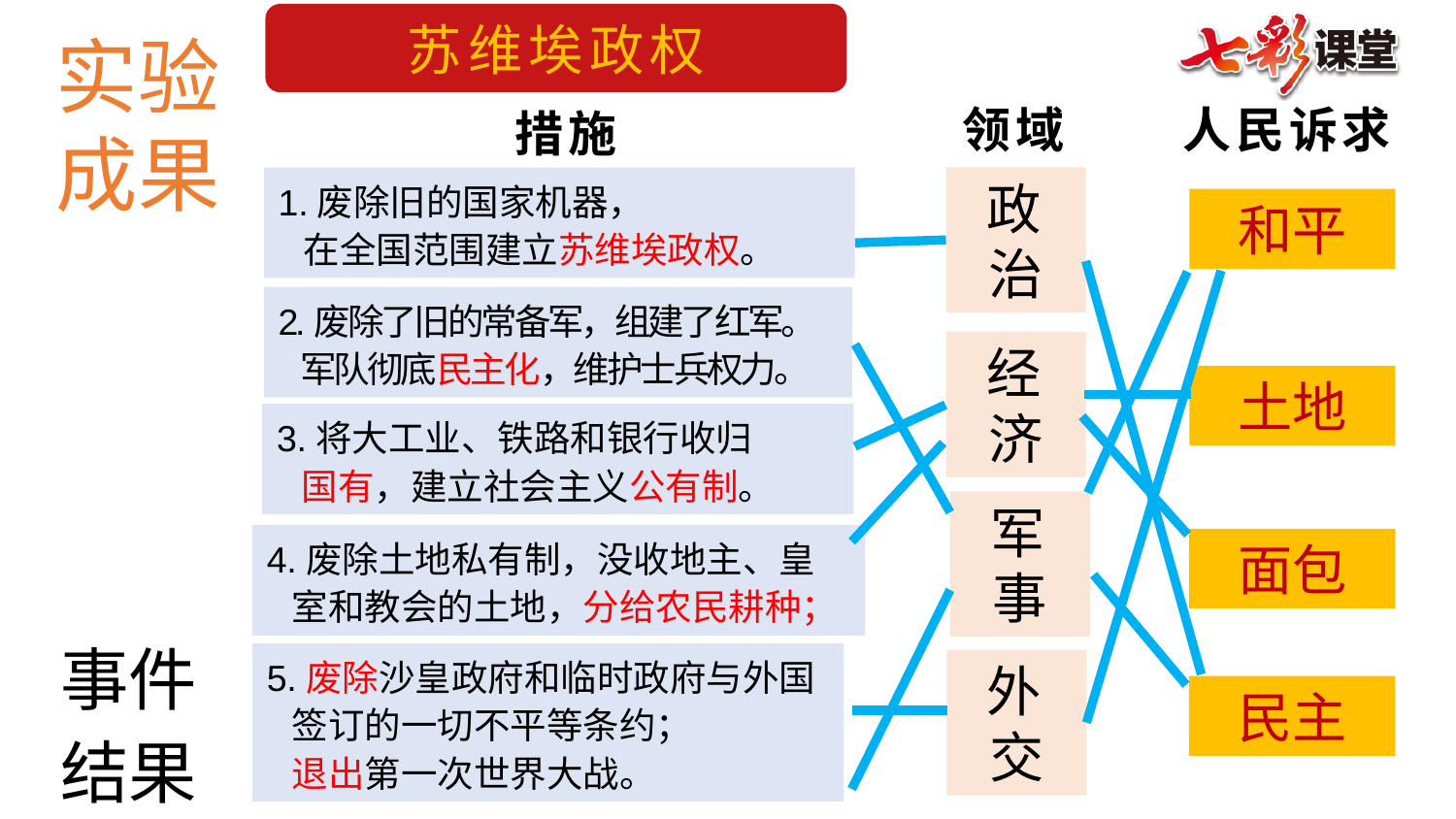

苏维埃政权
实验
成果
领域
人民诉求
措施
政治
1.废除旧的国家机器，
  在全国范围建立苏维埃政权。
和平
2.废除了旧的常备军，组建了红军。
  军队彻底民主化，维护士兵权力。
经济
土地
3.将大工业、铁路和银行收归
  国有，建立社会主义公有制。
军事
4.废除土地私有制，没收地主、皇
  室和教会的土地，分给农民耕种；
面包
事件
结果
5.废除沙皇政府和临时政府与外国
  签订的一切不平等条约；
  退出第一次世界大战。
外交
民主